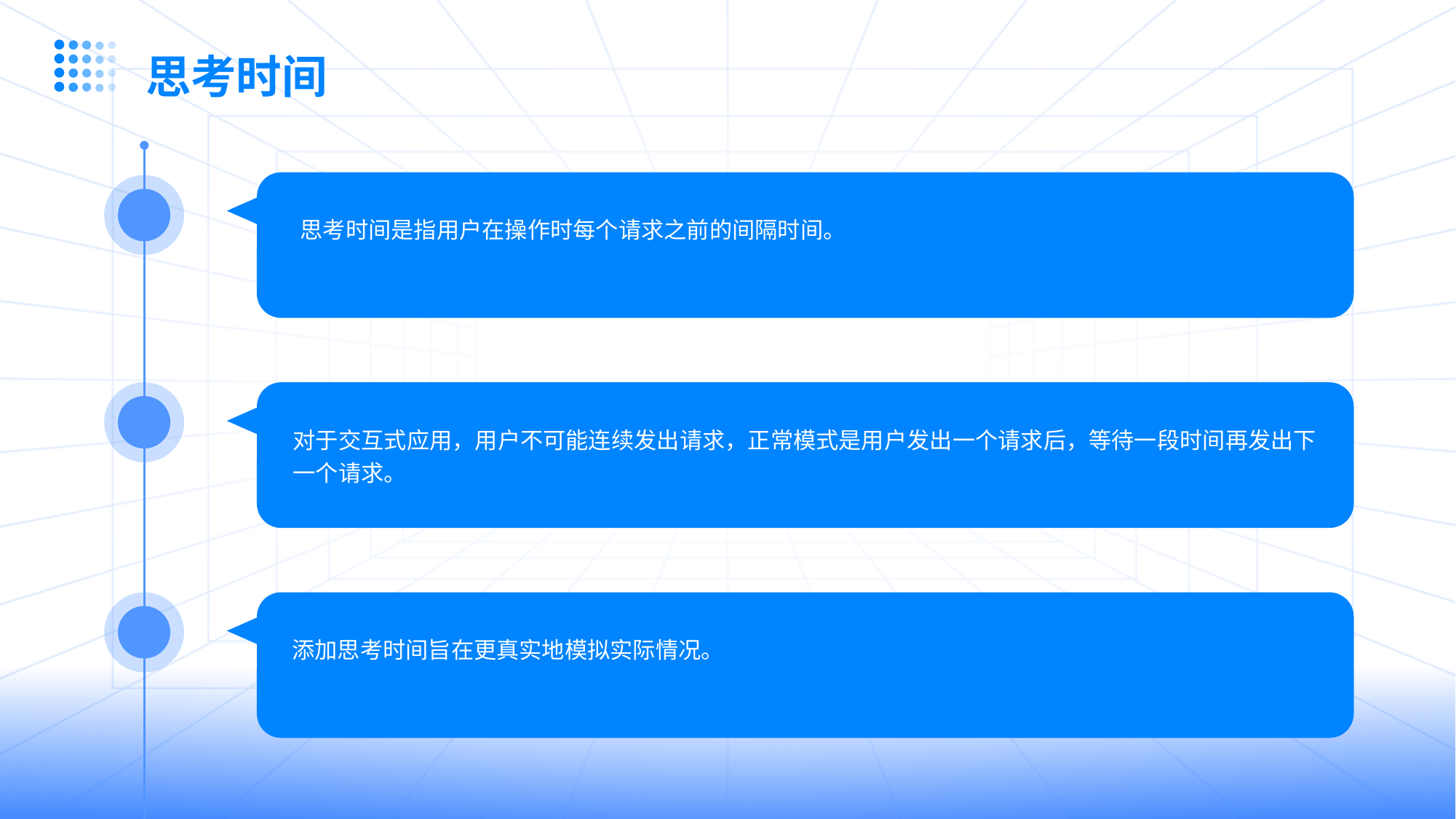

思考时间

思考时间是指用户在操作时每个请求之前的间隔时间。

对于交互式应用，用户不可能连续发出请求，正常模式是用户发出一个请求后，等待一段时间再发出下一个请求。

添加思考时间旨在更真实地模拟实际情况。